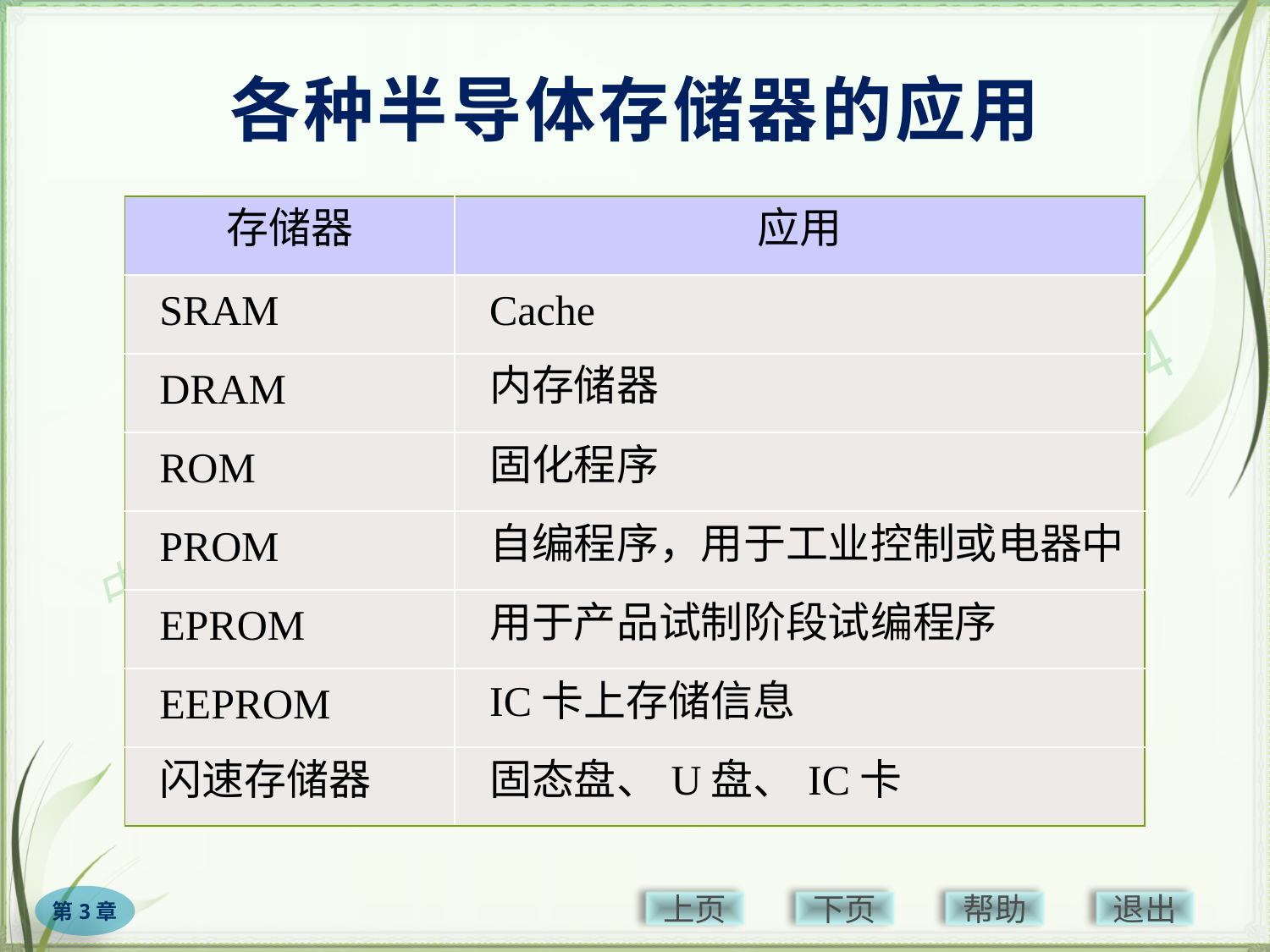

# 各种半导体存储器的应用
| 存储器 | 应用 |
| --- | --- |
| SRAM | Cache |
| DRAM | 内存储器 |
| ROM | 固化程序 |
| PROM | 自编程序，用于工业控制或电器中 |
| EPROM | 用于产品试制阶段试编程序 |
| EEPROM | IC卡上存储信息 |
| 闪速存储器 | 固态盘、U盘、IC卡 |